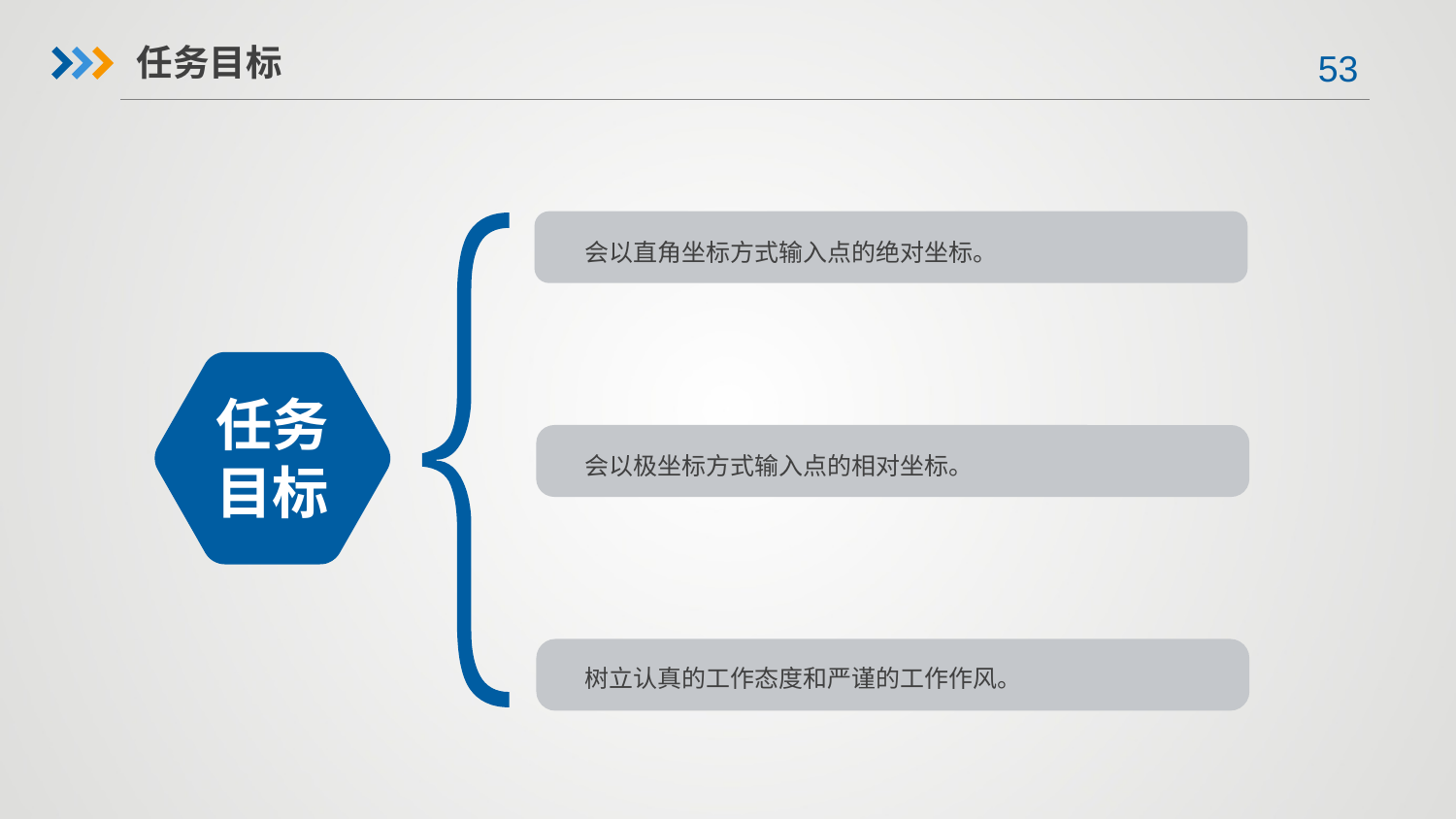

任务目标

会以直角坐标方式输入点的绝对坐标。

任务目标

会以极坐标方式输入点的相对坐标。

树立认真的工作态度和严谨的工作作风。